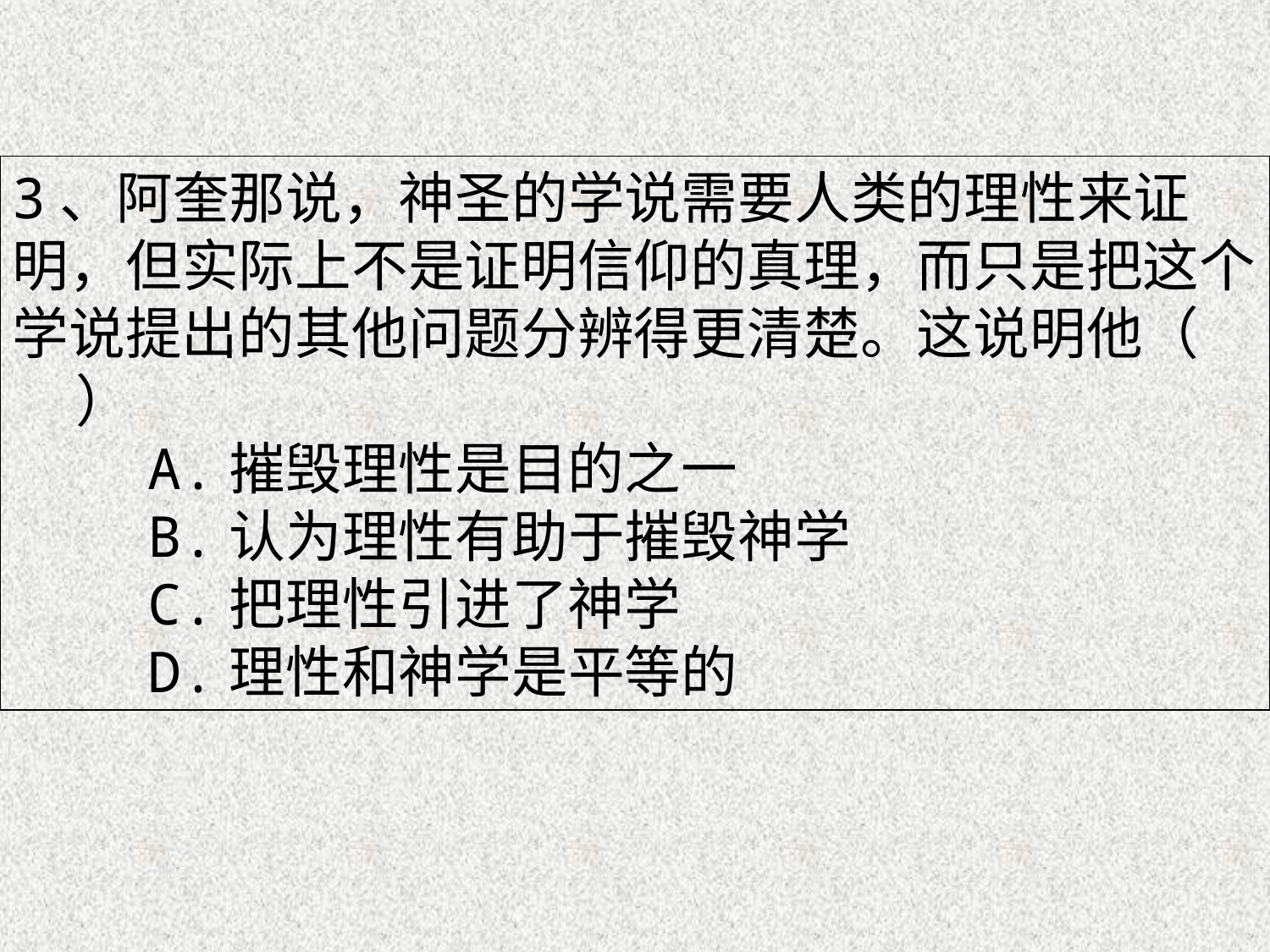

3、阿奎那说，神圣的学说需要人类的理性来证明，但实际上不是证明信仰的真理，而只是把这个学说提出的其他问题分辨得更清楚。这说明他（          ）
    A.摧毁理性是目的之一
    B.认为理性有助于摧毁神学
    C.把理性引进了神学
    D.理性和神学是平等的